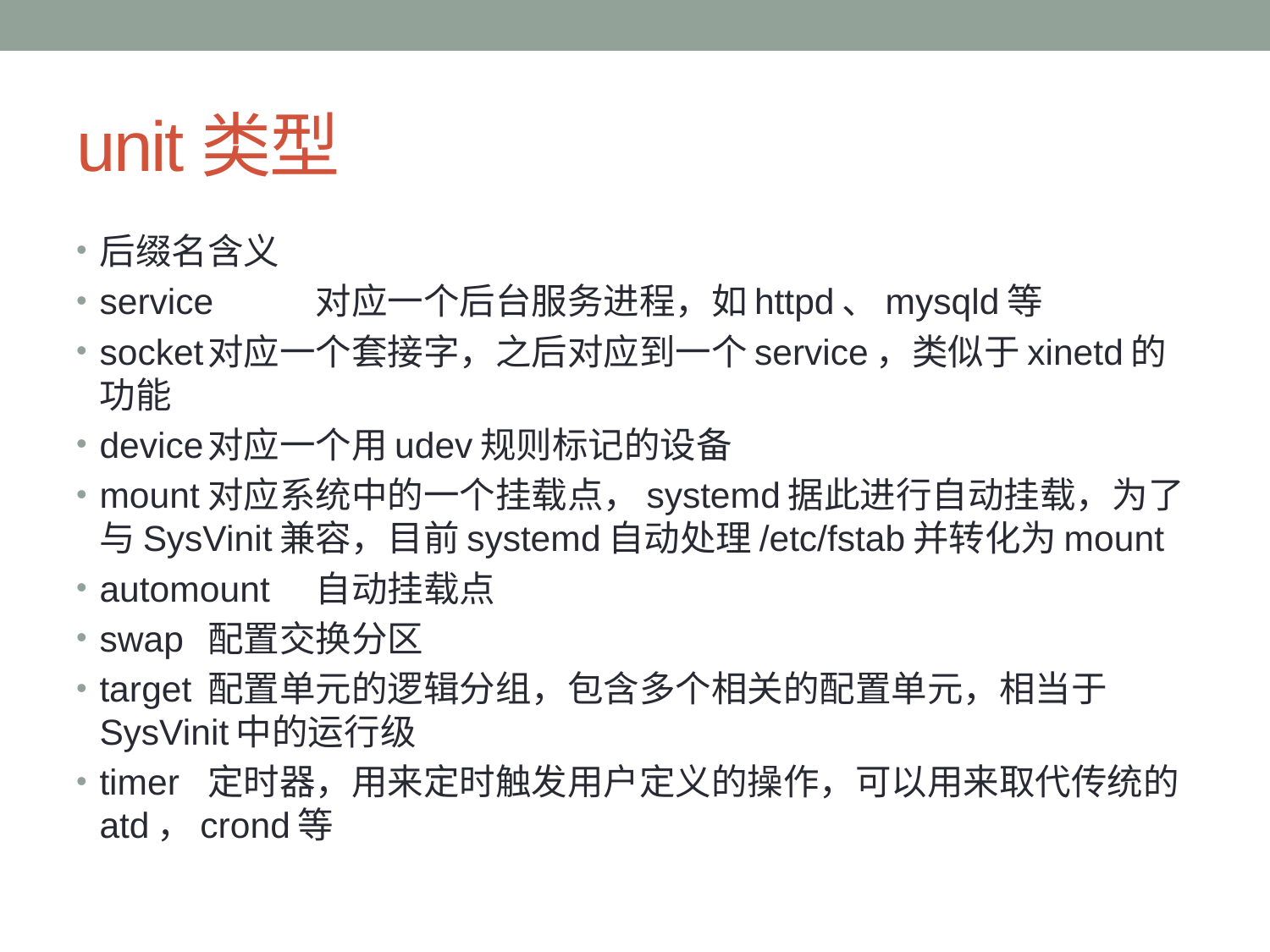

# unit类型
后缀名	含义
service	对应一个后台服务进程，如httpd、mysqld等
socket	对应一个套接字，之后对应到一个service，类似于xinetd的功能
device	对应一个用udev规则标记的设备
mount	对应系统中的一个挂载点，systemd据此进行自动挂载，为了与SysVinit兼容，目前systemd自动处理/etc/fstab并转化为mount
automount	自动挂载点
swap	配置交换分区
target	配置单元的逻辑分组，包含多个相关的配置单元，相当于SysVinit中的运行级
timer	定时器，用来定时触发用户定义的操作，可以用来取代传统的atd，crond等